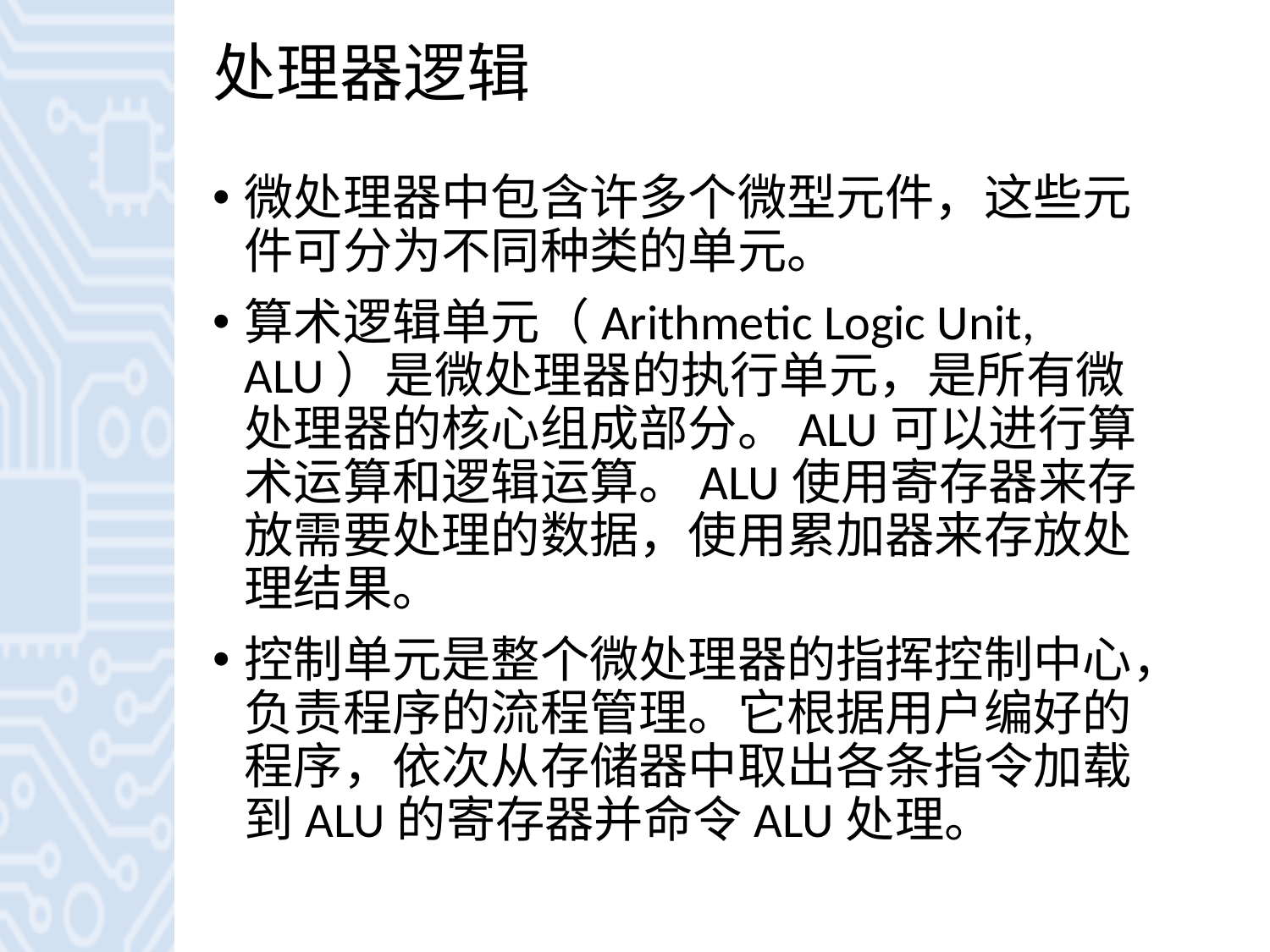

# 处理器逻辑
微处理器中包含许多个微型元件，这些元件可分为不同种类的单元。
算术逻辑单元（Arithmetic Logic Unit, ALU）是微处理器的执行单元，是所有微处理器的核心组成部分。ALU可以进行算术运算和逻辑运算。ALU使用寄存器来存放需要处理的数据，使用累加器来存放处理结果。
控制单元是整个微处理器的指挥控制中心，负责程序的流程管理。它根据用户编好的程序，依次从存储器中取出各条指令加载到ALU的寄存器并命令ALU处理。